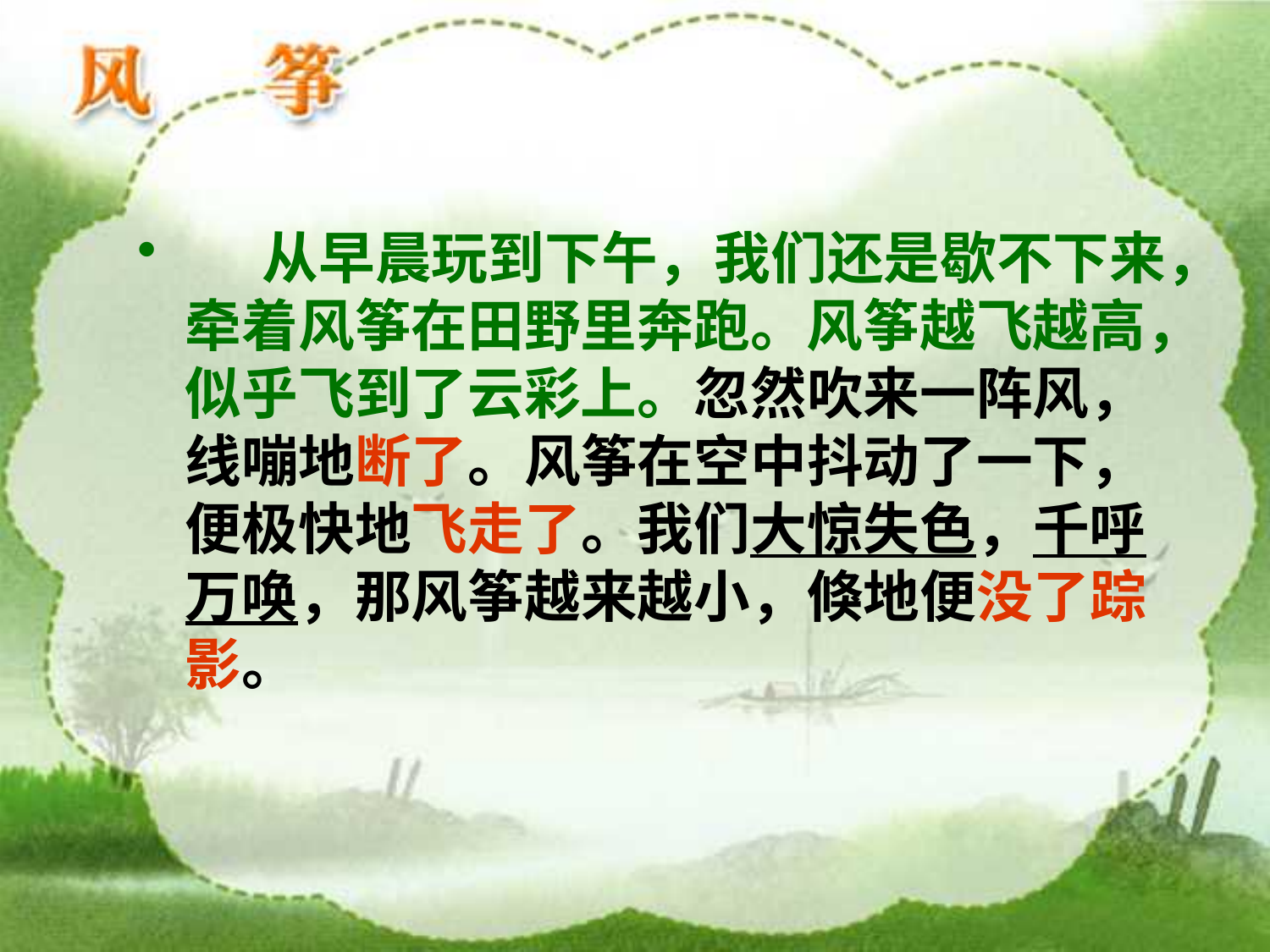

从早晨玩到下午，我们还是歇不下来，牵着风筝在田野里奔跑。风筝越飞越高，似乎飞到了云彩上。忽然吹来一阵风，线嘣地断了。风筝在空中抖动了一下，便极快地飞走了。我们大惊失色，千呼万唤，那风筝越来越小，倏地便没了踪影。